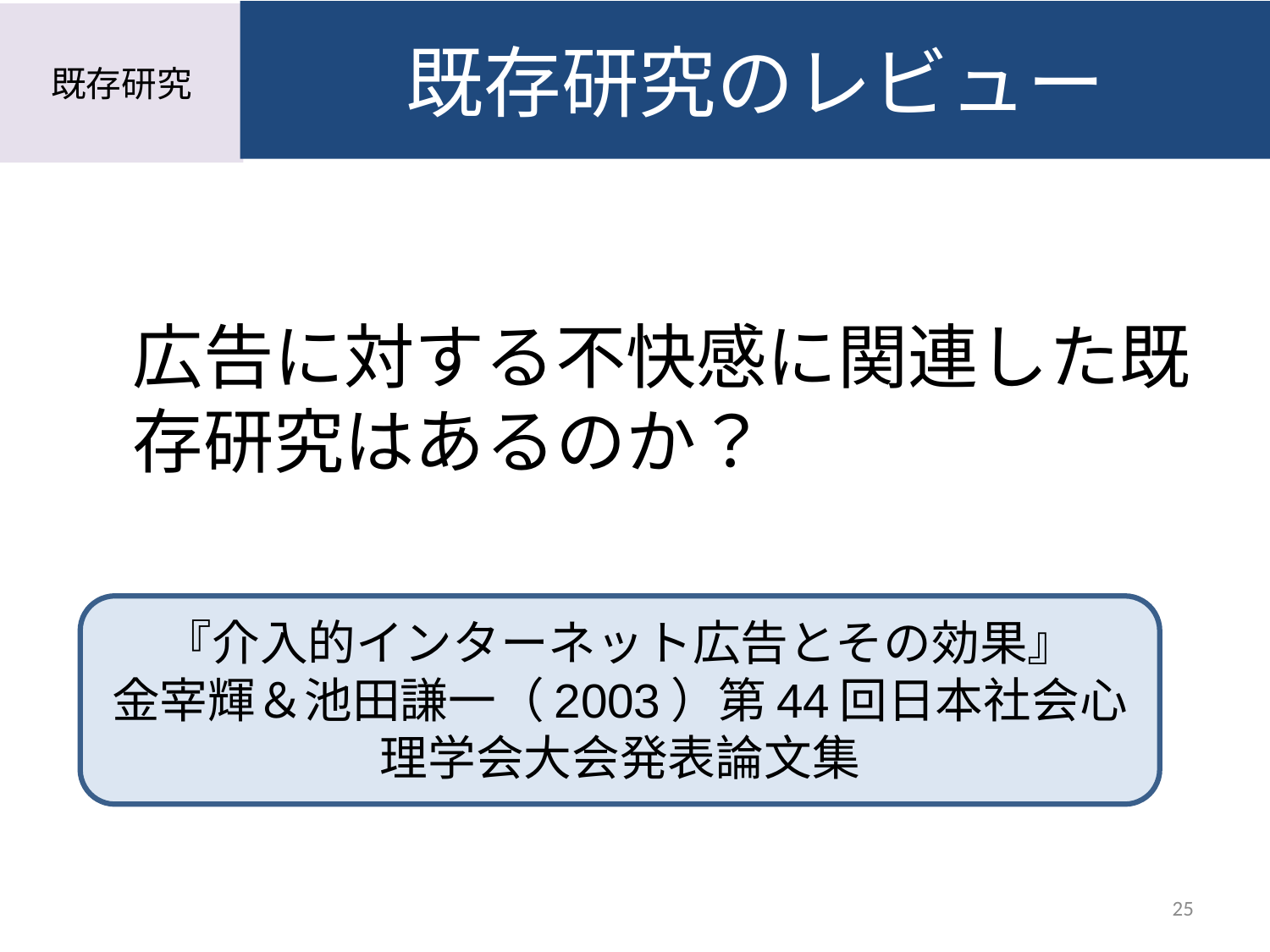

既存研究のレビュー
既存研究
広告に対する不快感に関連した既存研究はあるのか？
『介入的インターネット広告とその効果』
金宰輝＆池田謙一（2003）第44回日本社会心理学会大会発表論文集

25